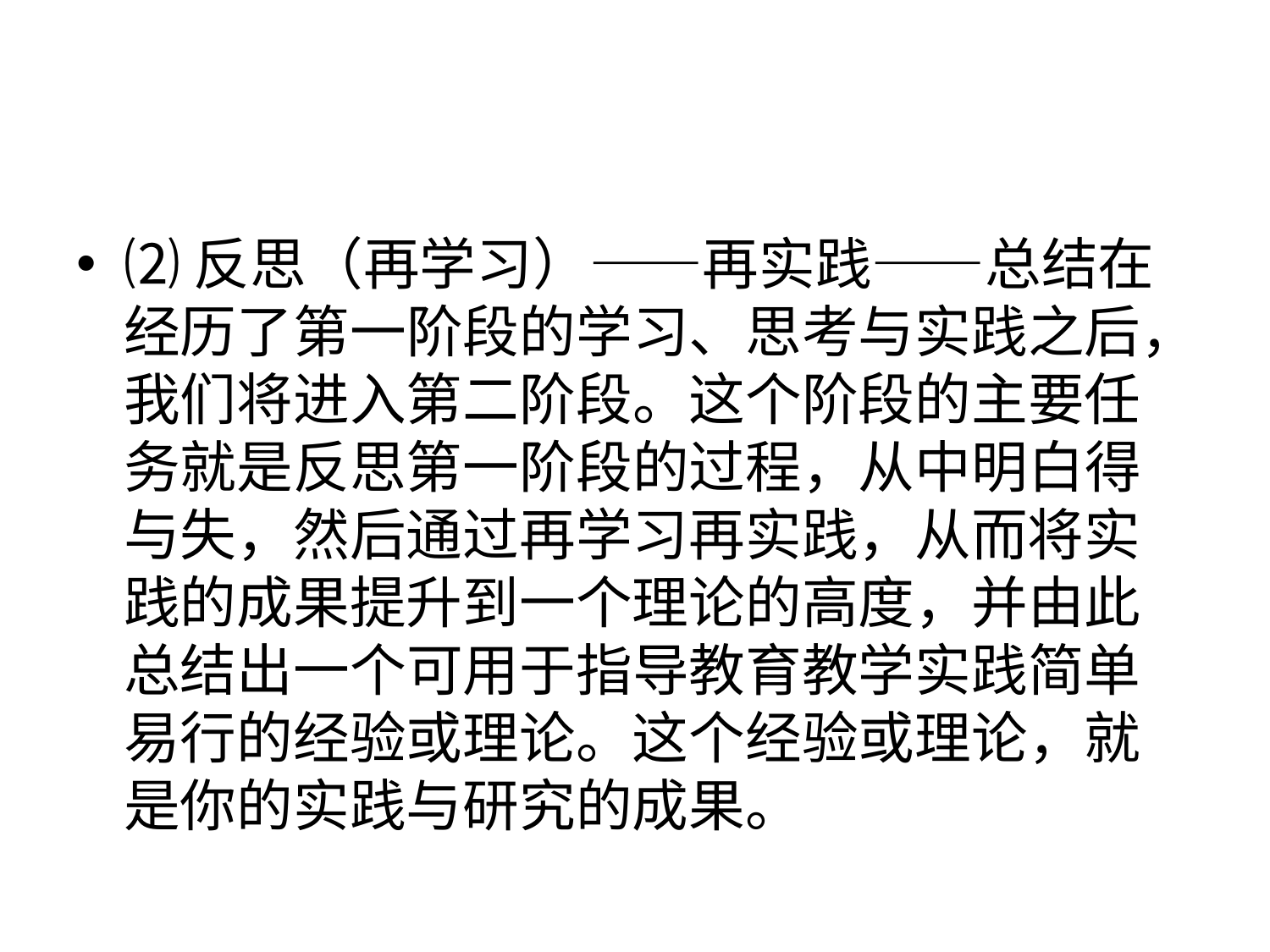

#
⑵反思（再学习）——再实践——总结在经历了第一阶段的学习、思考与实践之后，我们将进入第二阶段。这个阶段的主要任务就是反思第一阶段的过程，从中明白得与失，然后通过再学习再实践，从而将实践的成果提升到一个理论的高度，并由此总结出一个可用于指导教育教学实践简单易行的经验或理论。这个经验或理论，就是你的实践与研究的成果。